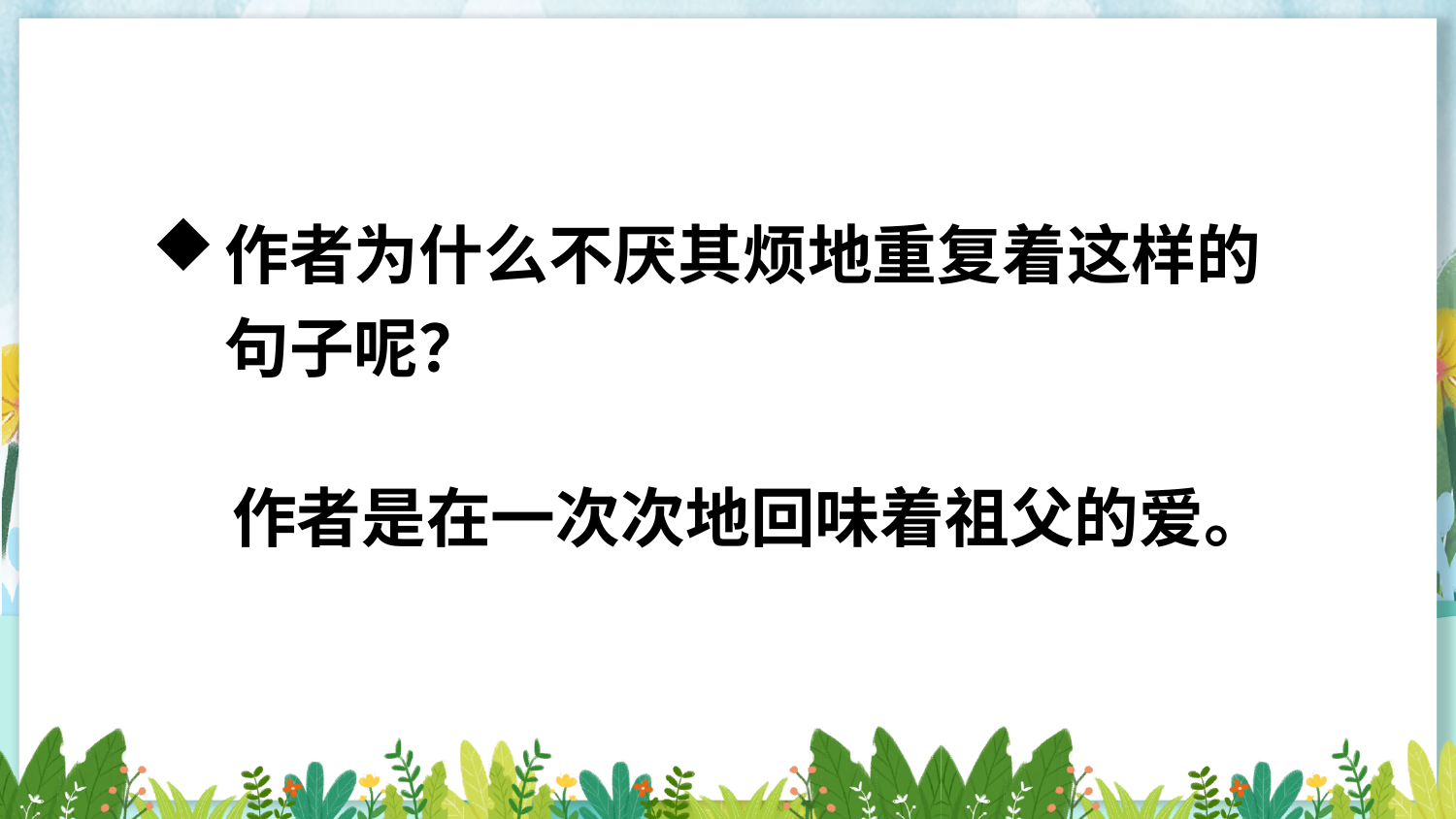

作者为什么不厌其烦地重复着这样的句子呢？
作者是在一次次地回味着祖父的爱。